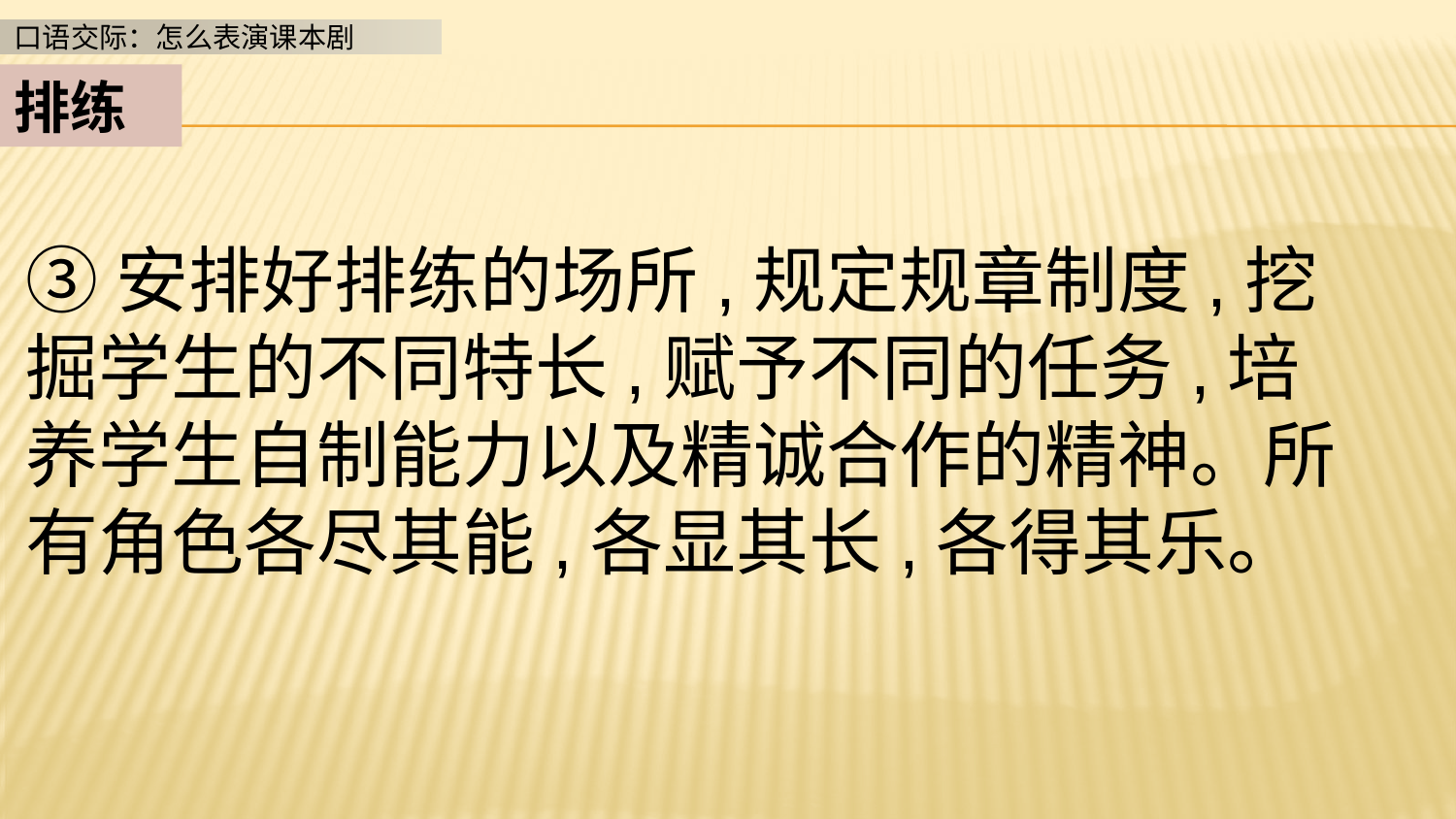

排练
③安排好排练的场所,规定规章制度,挖掘学生的不同特长,赋予不同的任务,培养学生自制能力以及精诚合作的精神。所有角色各尽其能,各显其长,各得其乐。